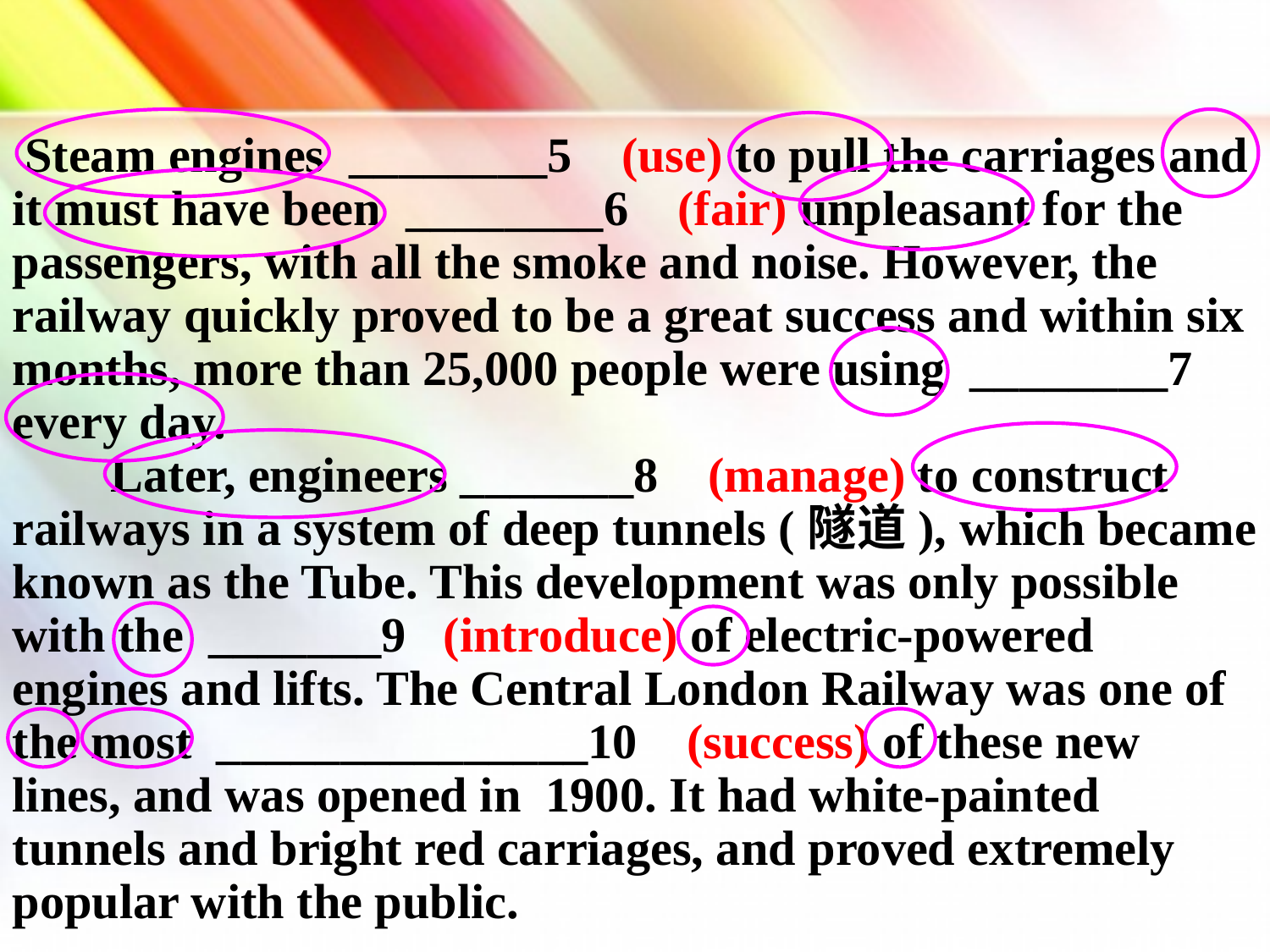

Steam engines  ________5    (use) to pull the carriages and it must have been  ________6    (fair) unpleasant for the passengers, with all the smoke and noise. However, the railway quickly proved to be a great success and within six months, more than 25,000 people were using  ________7    every day.
        Later, engineers _______8    (manage) to construct railways in a system of deep tunnels (隧道), which became known as the Tube. This development was only possible with the  _______9   (introduce) of electric-powered engines and lifts. The Central London Railway was one of the most  _______________10    (success) of these new lines, and was opened in  1900. It had white-painted tunnels and bright red carriages, and proved extremely popular with the public.